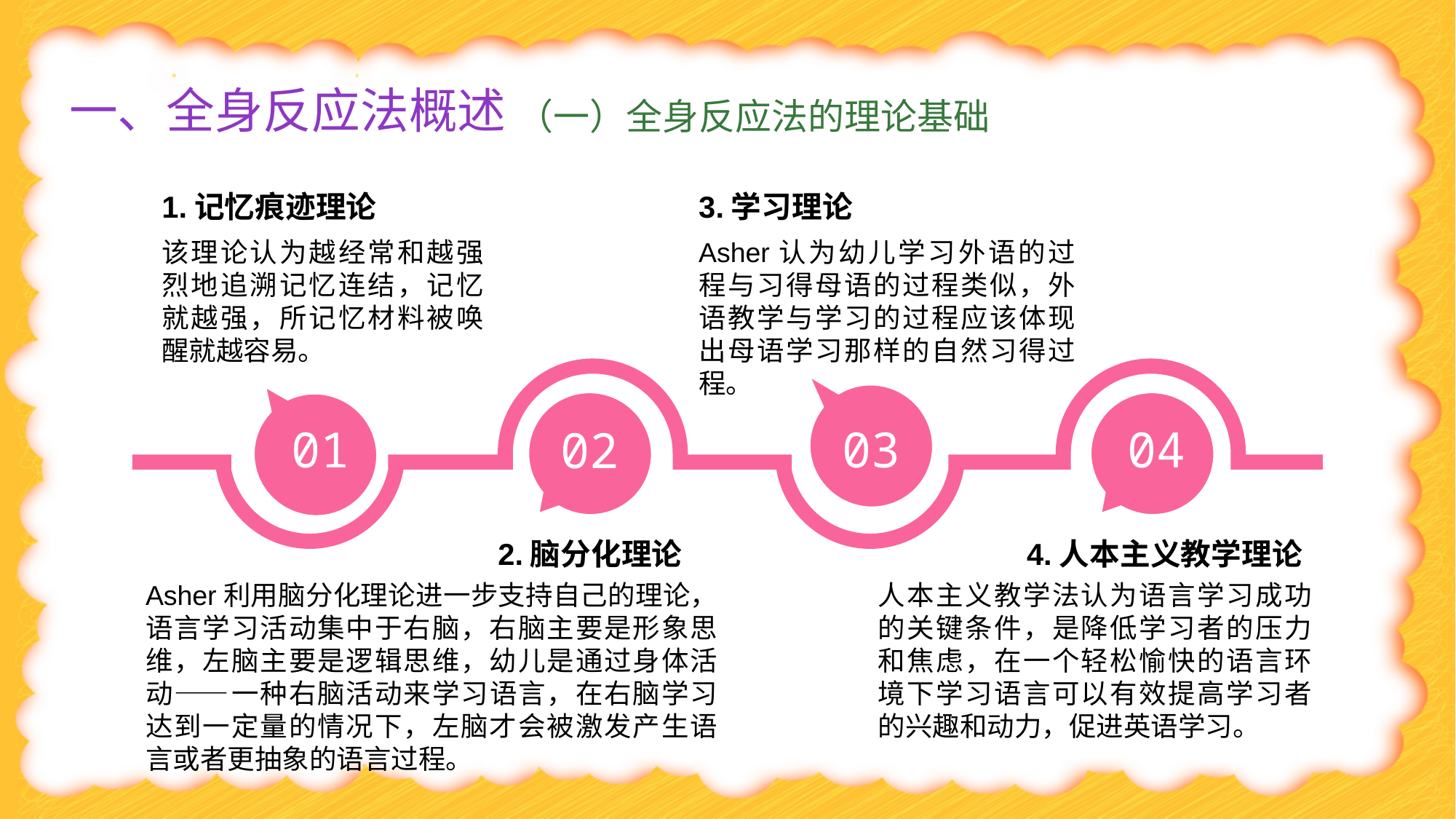

（一）全身反应法的理论基础

一、全身反应法概述
1.记忆痕迹理论
3.学习理论
该理论认为越经常和越强烈地追溯记忆连结，记忆就越强，所记忆材料被唤醒就越容易。
Asher认为幼儿学习外语的过程与习得母语的过程类似，外语教学与学习的过程应该体现出母语学习那样的自然习得过程。

03
03
01
04
01
04
02
02
2.脑分化理论
4.人本主义教学理论
Asher利用脑分化理论进一步支持自己的理论，语言学习活动集中于右脑，右脑主要是形象思维，左脑主要是逻辑思维，幼儿是通过身体活动——一种右脑活动来学习语言，在右脑学习达到一定量的情况下，左脑才会被激发产生语言或者更抽象的语言过程。
人本主义教学法认为语言学习成功的关键条件，是降低学习者的压力和焦虑，在一个轻松愉快的语言环境下学习语言可以有效提高学习者的兴趣和动力，促进英语学习。